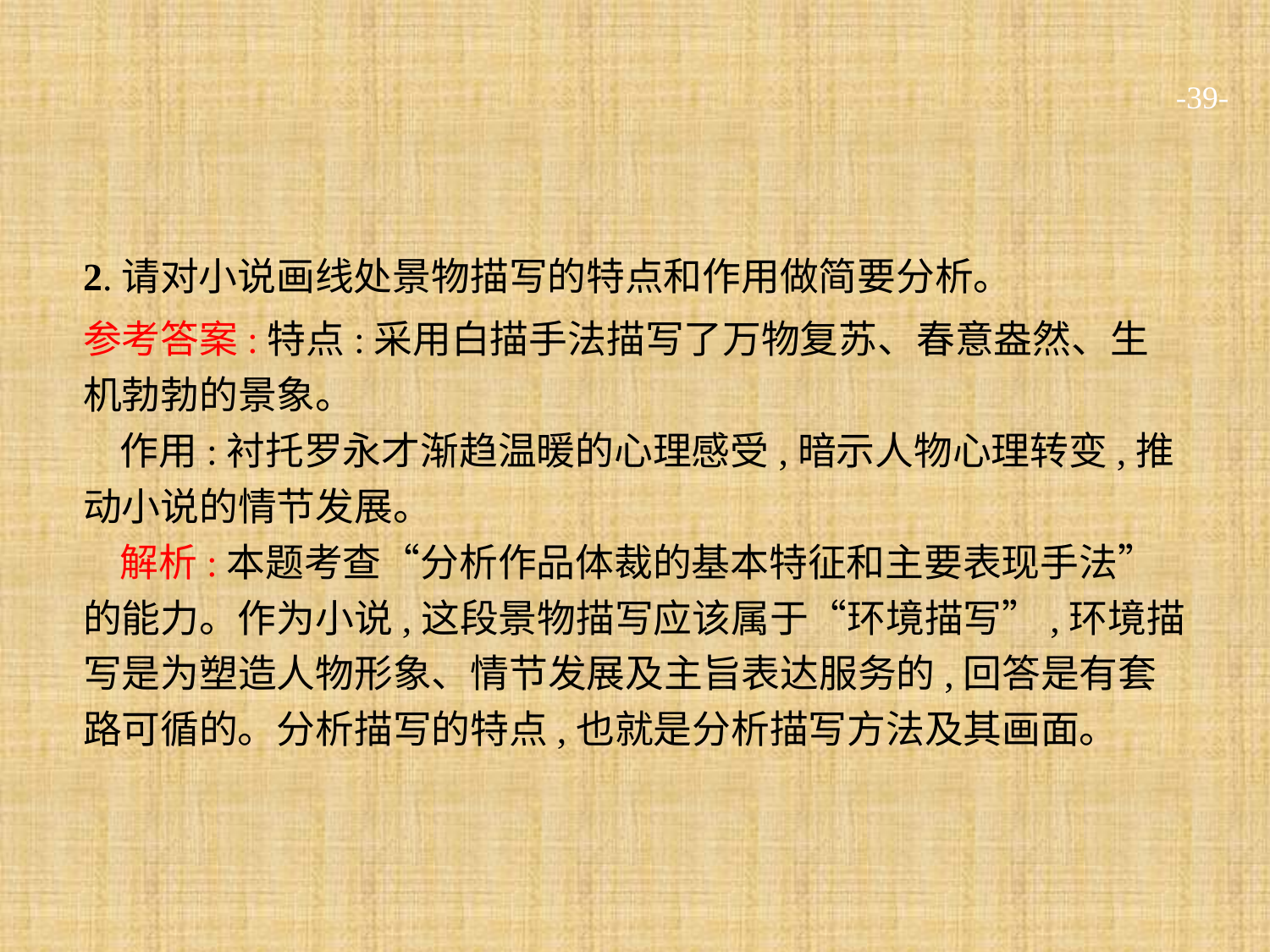

-39-
2.请对小说画线处景物描写的特点和作用做简要分析。
参考答案:特点:采用白描手法描写了万物复苏、春意盎然、生机勃勃的景象。
作用:衬托罗永才渐趋温暖的心理感受,暗示人物心理转变,推动小说的情节发展。
解析:本题考查“分析作品体裁的基本特征和主要表现手法”的能力。作为小说,这段景物描写应该属于“环境描写”,环境描写是为塑造人物形象、情节发展及主旨表达服务的,回答是有套路可循的。分析描写的特点,也就是分析描写方法及其画面。